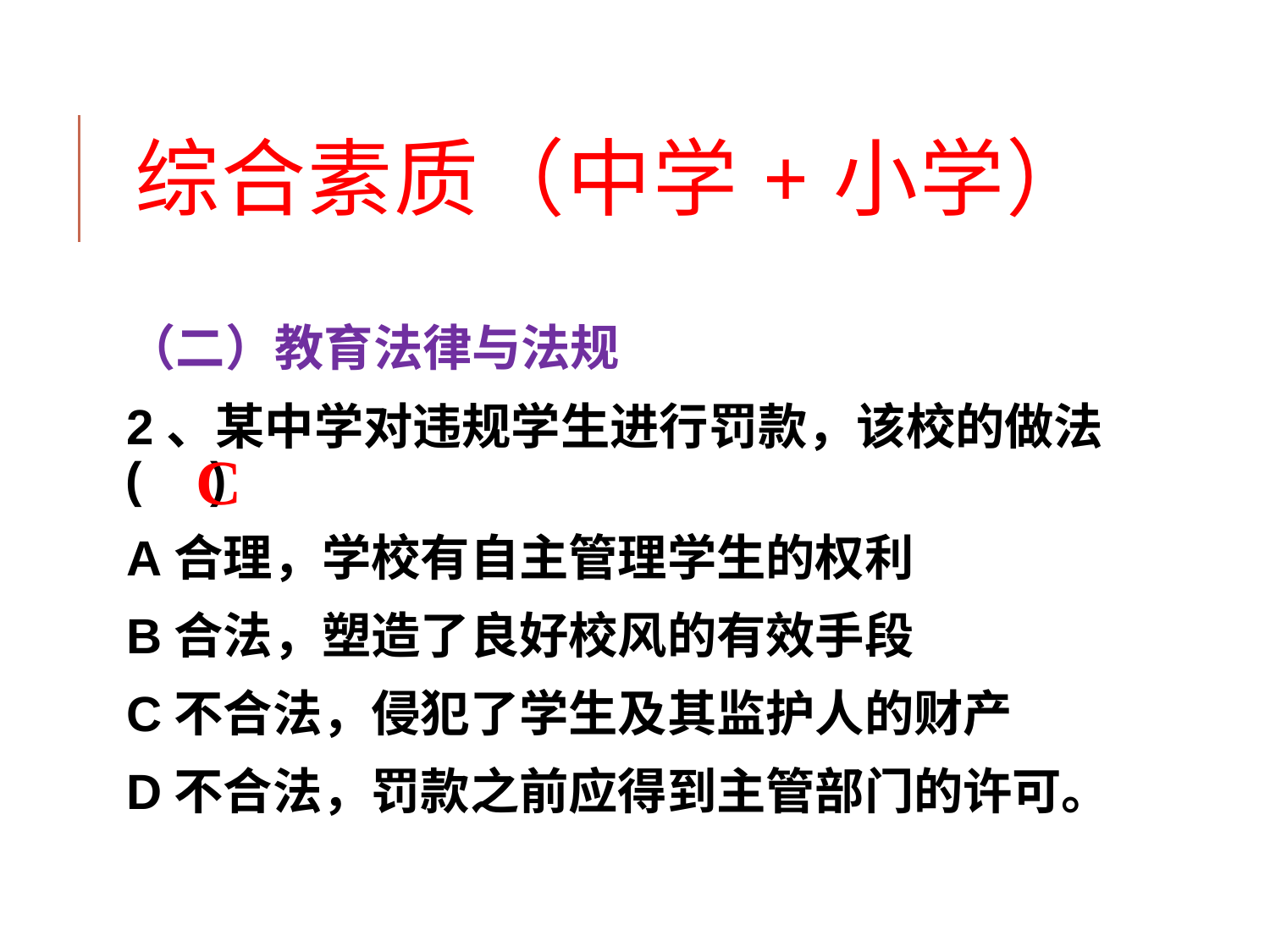

# 综合素质（中学+小学）
（二）教育法律与法规
2、某中学对违规学生进行罚款，该校的做法(     )
A合理，学校有自主管理学生的权利
B合法，塑造了良好校风的有效手段
C不合法，侵犯了学生及其监护人的财产
D不合法，罚款之前应得到主管部门的许可。

C